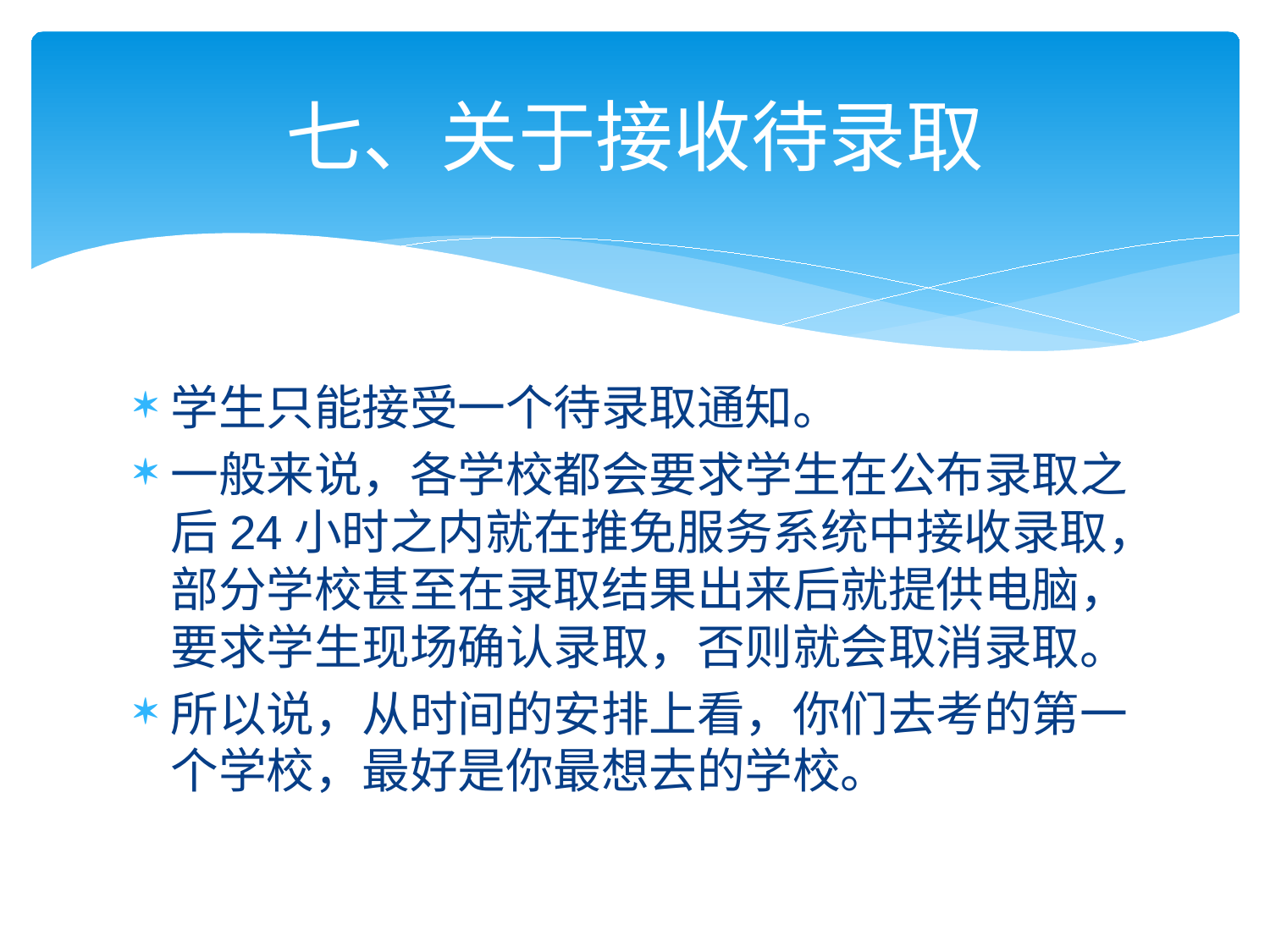

# 七、关于接收待录取
学生只能接受一个待录取通知。
一般来说，各学校都会要求学生在公布录取之后24小时之内就在推免服务系统中接收录取，部分学校甚至在录取结果出来后就提供电脑，要求学生现场确认录取，否则就会取消录取。
所以说，从时间的安排上看，你们去考的第一个学校，最好是你最想去的学校。